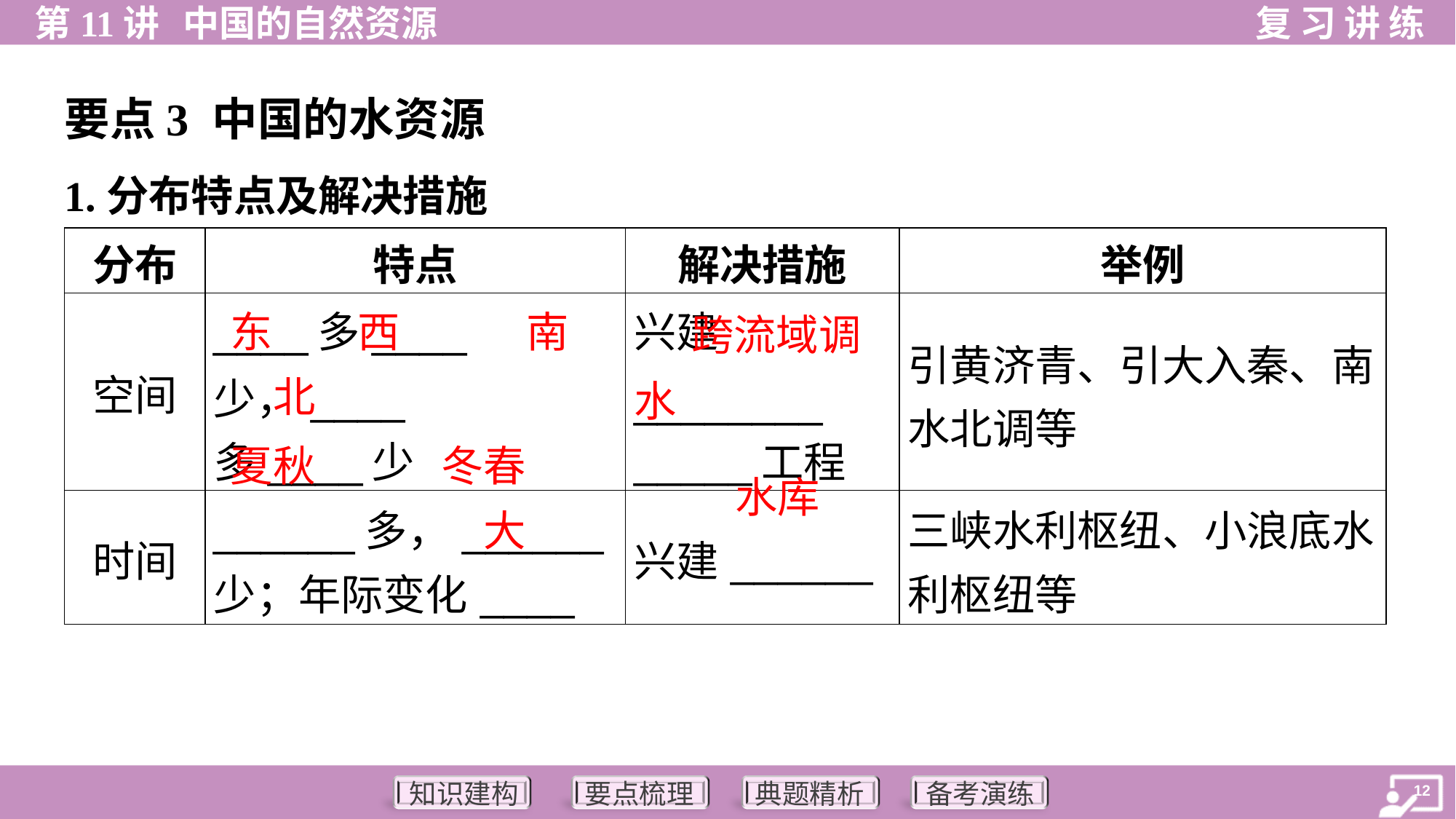

要点3 中国的水资源
1.分布特点及解决措施
| 分布 | 特点 | 解决措施 | 举例 |
| --- | --- | --- | --- |
| 空间 | \_\_\_\_多\_\_\_\_少，\_\_\_\_ 多\_\_\_\_少 | 兴建\_\_\_\_\_\_\_\_ \_\_\_\_\_工程 | 引黄济青、引大入秦、南 水北调等 |
| 时间 | \_\_\_\_\_\_多，\_\_\_\_\_\_ 少；年际变化\_\_\_\_ | 兴建\_\_\_\_\_\_ | 三峡水利枢纽、小浪底水 利枢纽等 |
东
西
南
     跨流域调水
北
夏秋
冬春
水库
大